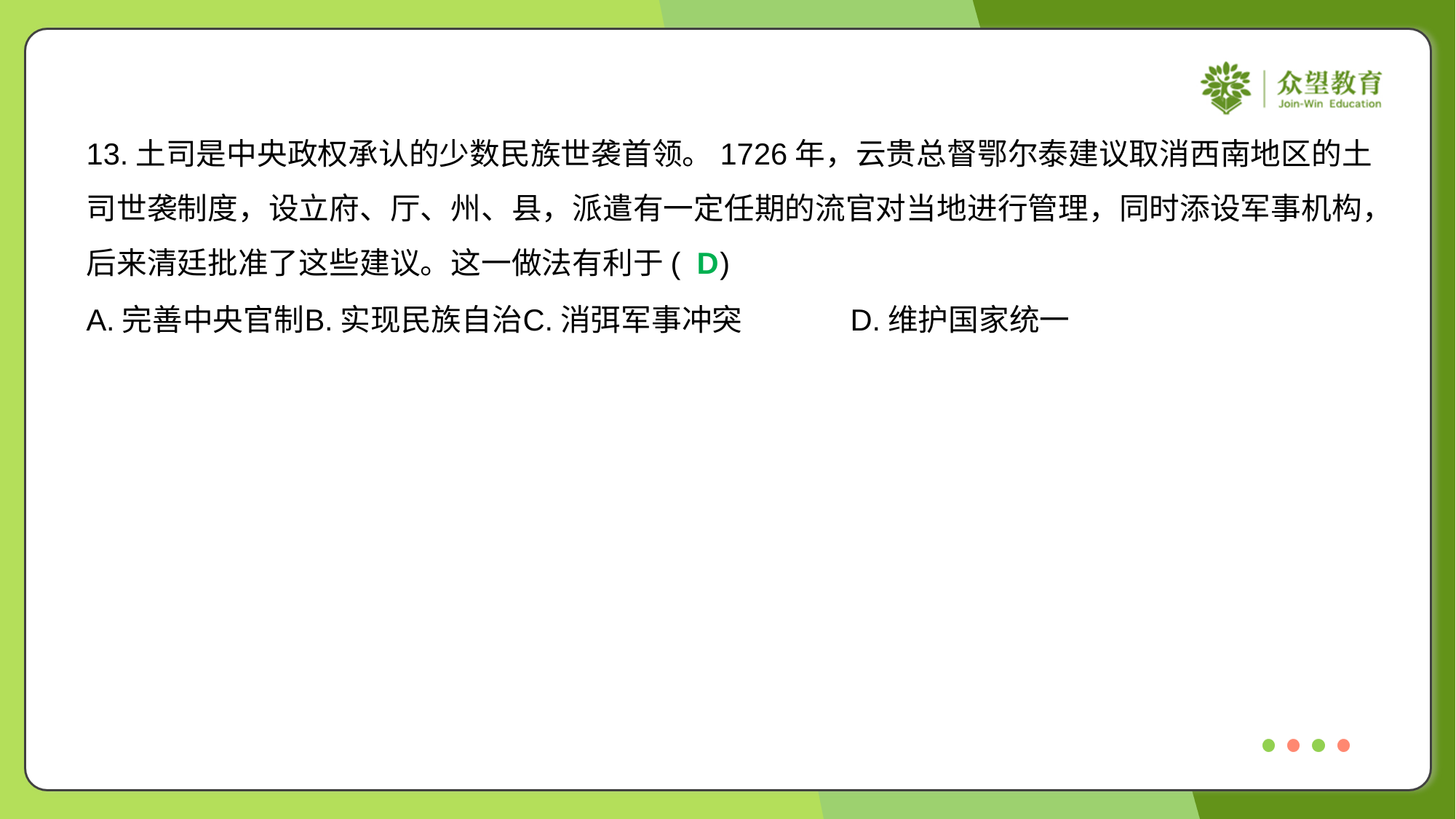

13.土司是中央政权承认的少数民族世袭首领。1726年，云贵总督鄂尔泰建议取消西南地区的土
司世袭制度，设立府、厅、州、县，派遣有一定任期的流官对当地进行管理，同时添设军事机构，
后来清廷批准了这些建议。这一做法有利于(     )
D
A.完善中央官制	B.实现民族自治	C.消弭军事冲突	D.维护国家统一